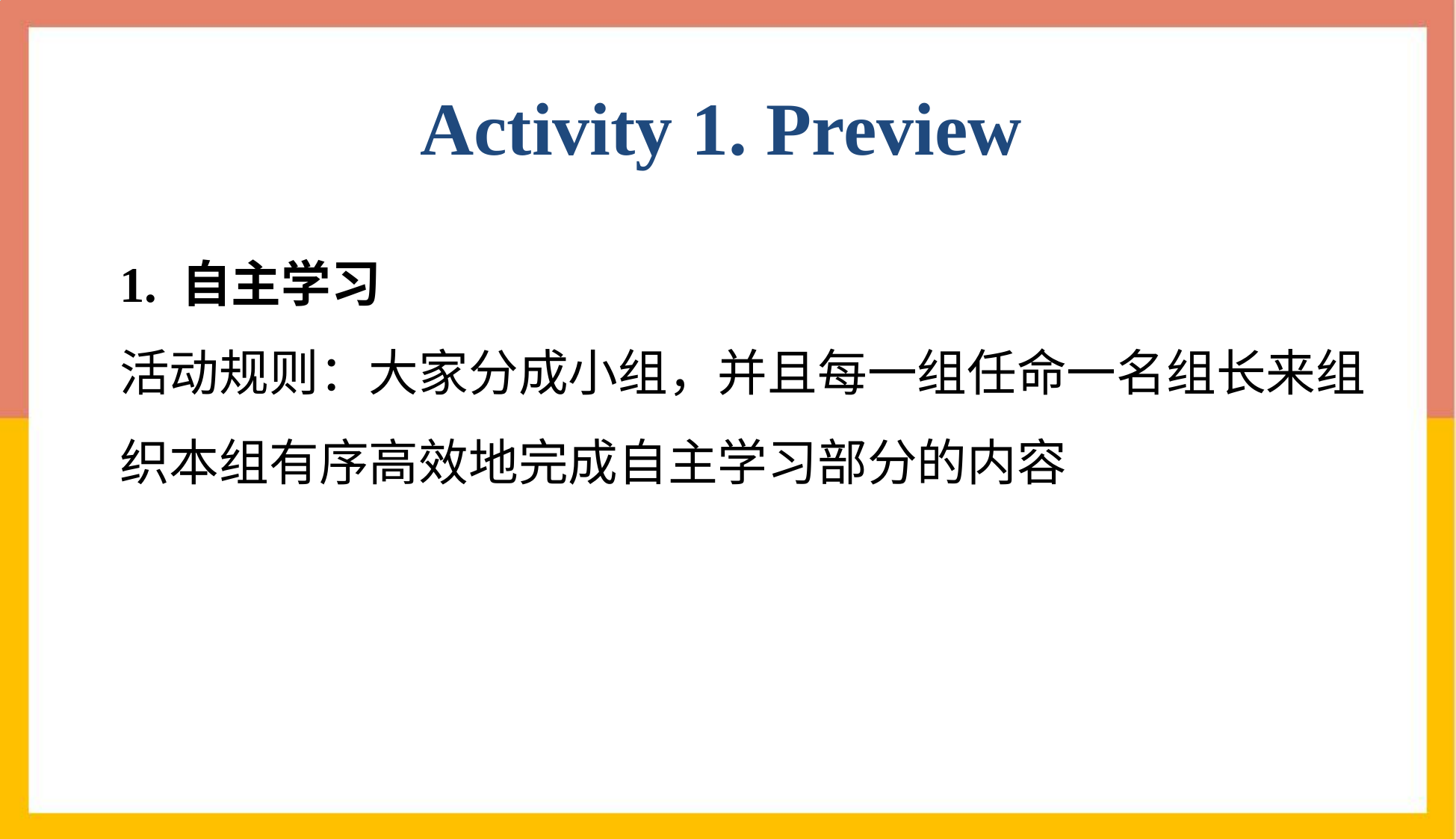

Activity 1. Preview
1. 自主学习
活动规则：大家分成小组，并且每一组任命一名组长来组织本组有序高效地完成自主学习部分的内容